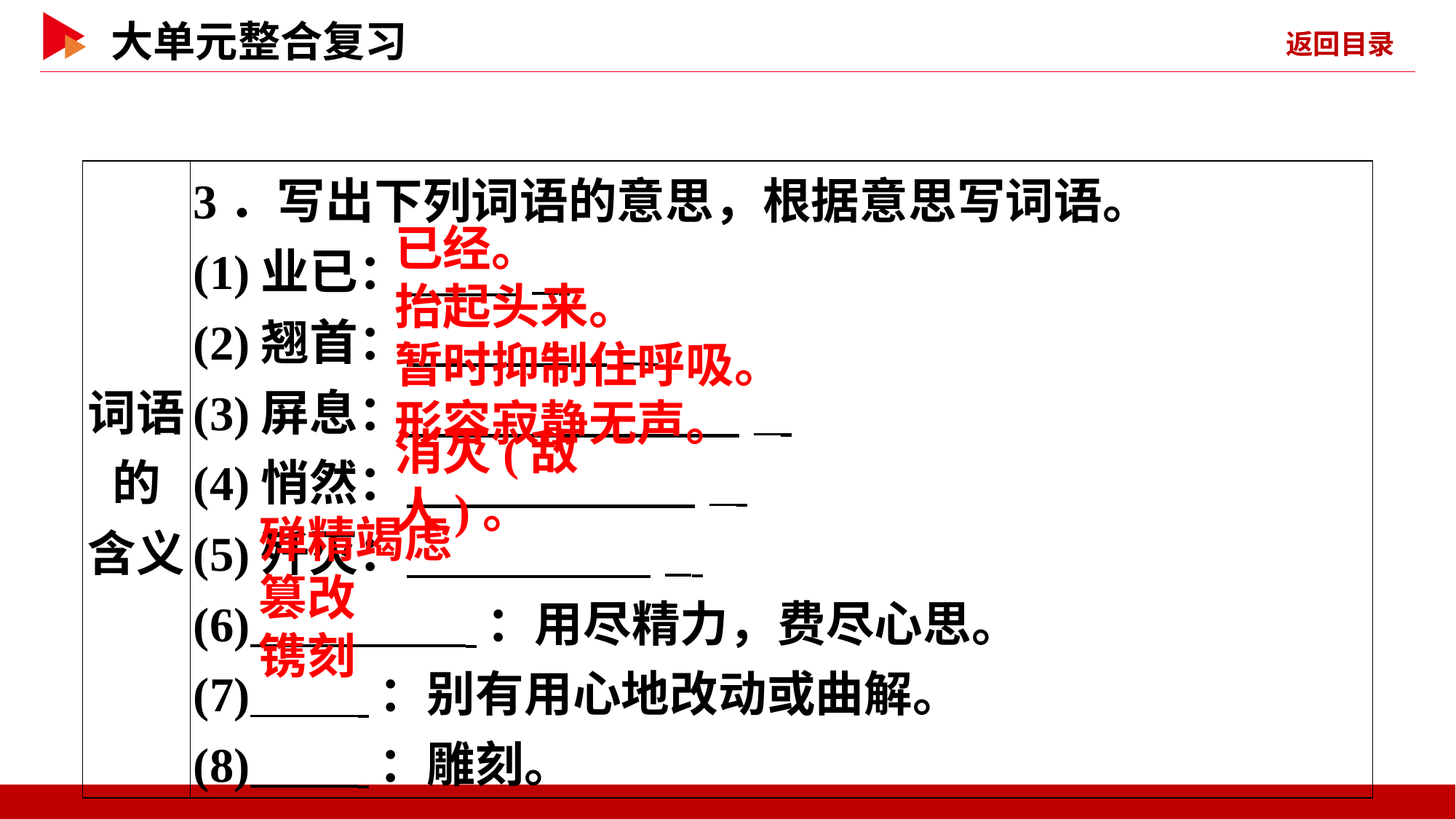

| 词语的 含义 | 3．写出下列词语的意思，根据意思写词语。 (1)业已： \_ (2)翘首： \_ (3)屏息： \_ (4)悄然： \_ (5)歼灭： \_ (6) ：用尽精力，费尽心思。 (7) ：别有用心地改动或曲解。 (8) ：雕刻。 |
| --- | --- |
已经。
抬起头来。
暂时抑制住呼吸。
形容寂静无声。
消灭(敌人)。
殚精竭虑
篡改
镌刻